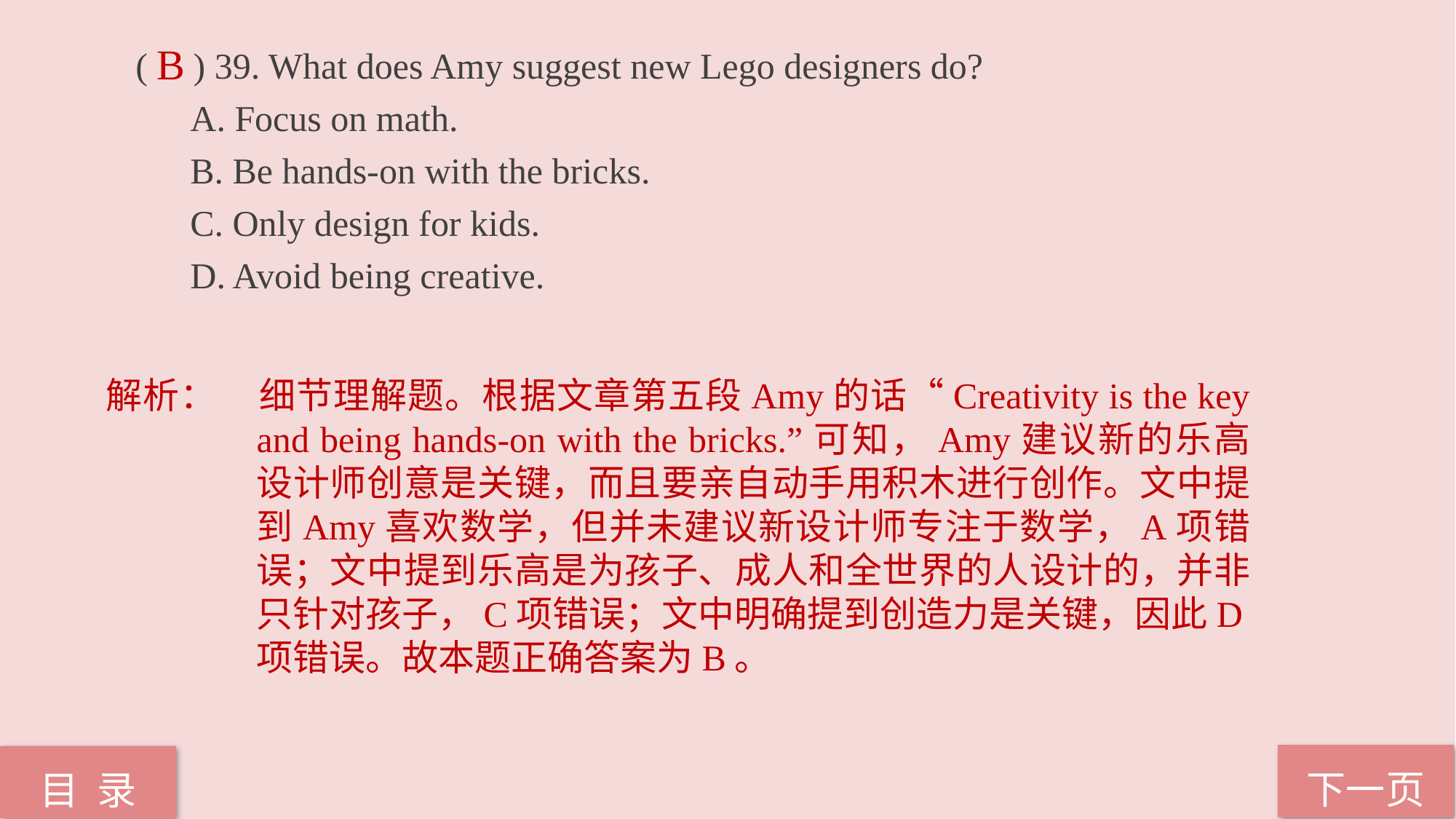

(     ) 39. What does Amy suggest new Lego designers do?
A. Focus on math.
B. Be hands-on with the bricks.
C. Only design for kids.
D. Avoid being creative.
B
解析：	细节理解题。根据文章第五段Amy的话“Creativity is the key and being hands-on with the bricks.”可知，Amy建议新的乐高设计师创意是关键，而且要亲自动手用积木进行创作。文中提到Amy喜欢数学，但并未建议新设计师专注于数学，A项错误；文中提到乐高是为孩子、成人和全世界的人设计的，并非只针对孩子，C项错误；文中明确提到创造力是关键，因此D项错误。故本题正确答案为B。